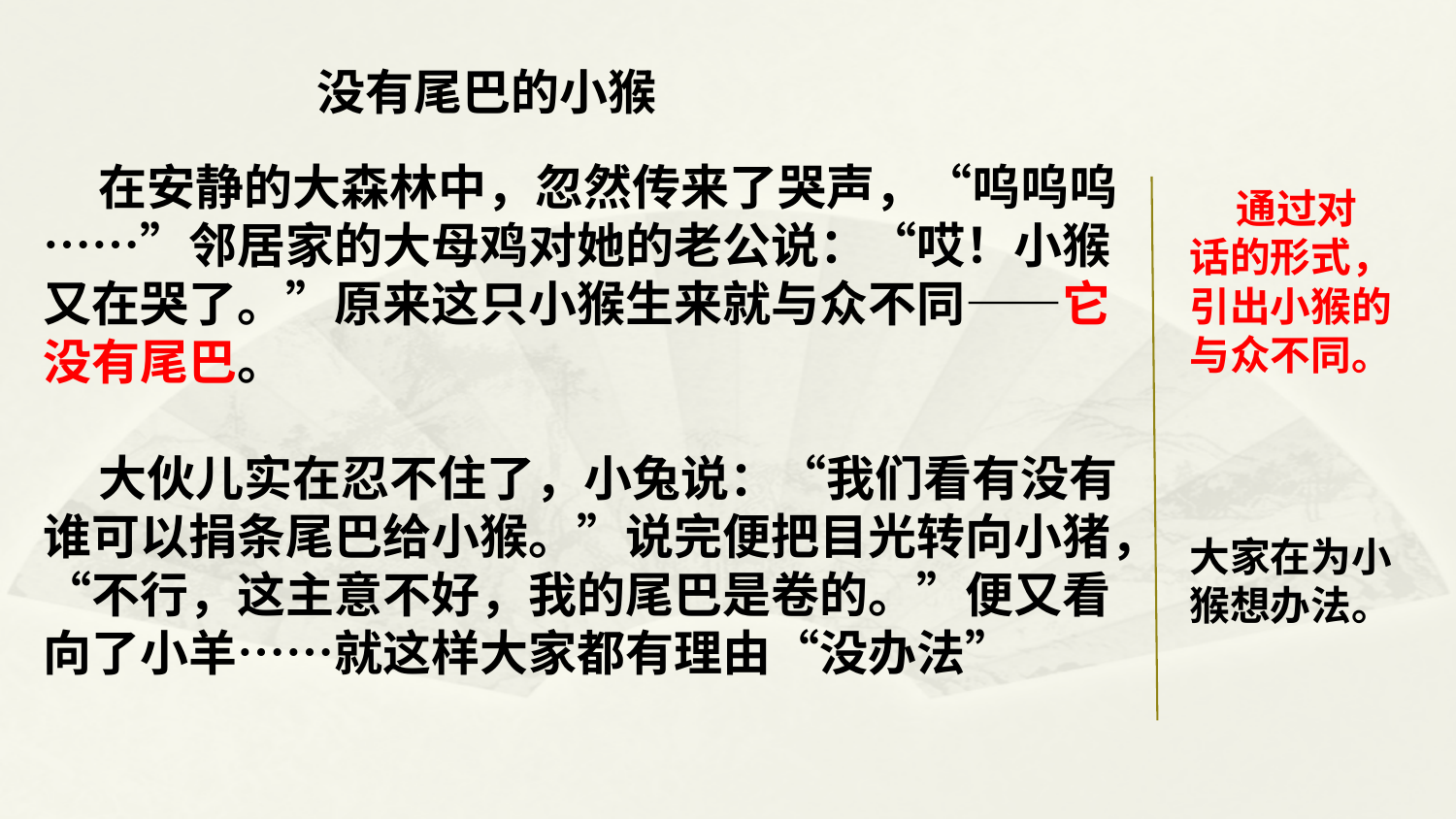

没有尾巴的小猴
    在安静的大森林中，忽然传来了哭声，“呜呜呜……”邻居家的大母鸡对她的老公说：“哎！小猴又在哭了。”原来这只小猴生来就与众不同——它没有尾巴。

    大伙儿实在忍不住了，小兔说：“我们看有没有谁可以捐条尾巴给小猴。”说完便把目光转向小猪，“不行，这主意不好，我的尾巴是卷的。”便又看向了小羊……就这样大家都有理由“没办法”
    通过对话的形式，引出小猴的与众不同。
大家在为小猴想办法。